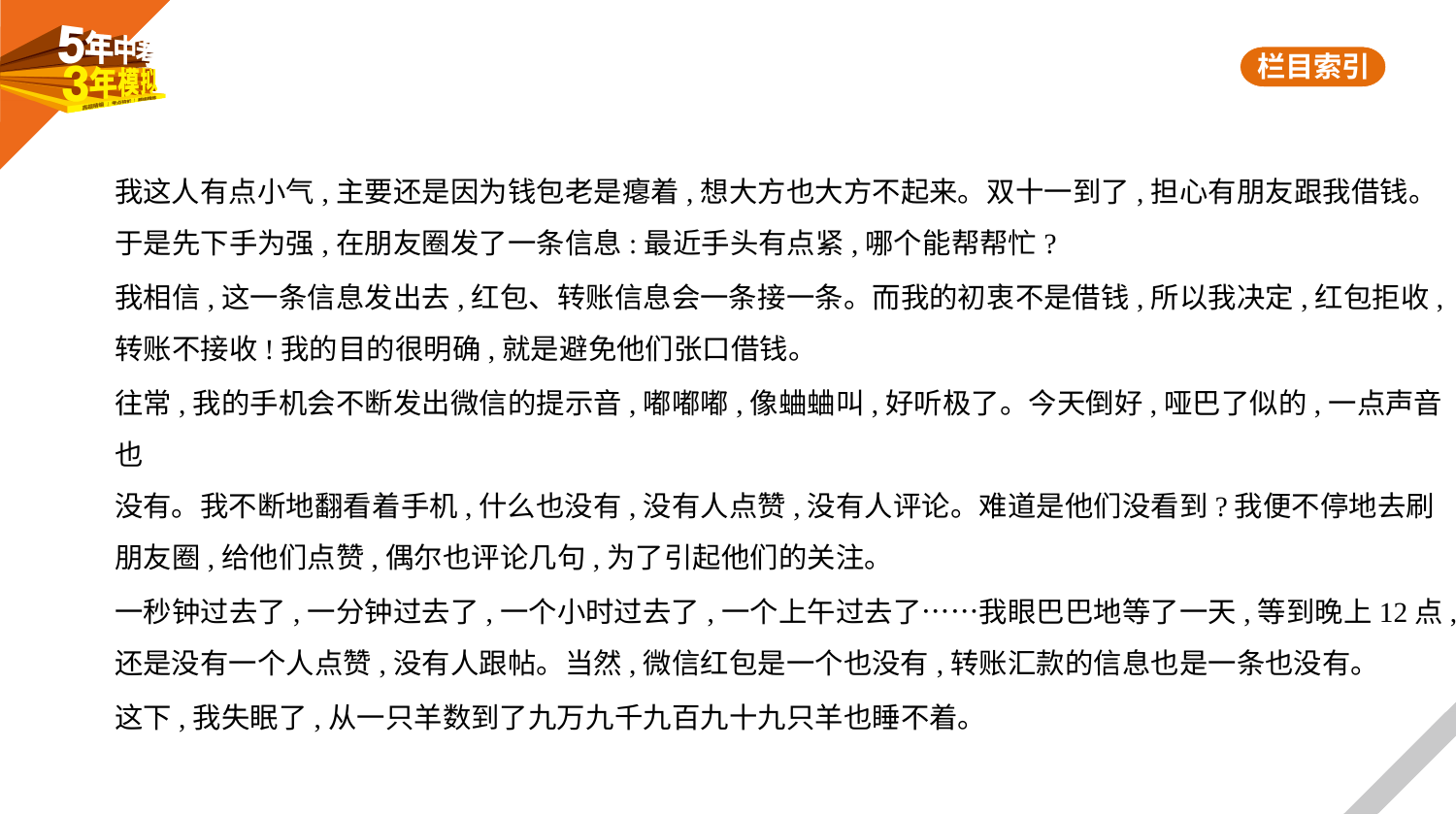

我这人有点小气,主要还是因为钱包老是瘪着,想大方也大方不起来。双十一到了,担心有朋友跟我借钱。
于是先下手为强,在朋友圈发了一条信息:最近手头有点紧,哪个能帮帮忙?
我相信,这一条信息发出去,红包、转账信息会一条接一条。而我的初衷不是借钱,所以我决定,红包拒收,
转账不接收!我的目的很明确,就是避免他们张口借钱。
往常,我的手机会不断发出微信的提示音,嘟嘟嘟,像蛐蛐叫,好听极了。今天倒好,哑巴了似的,一点声音也
没有。我不断地翻看着手机,什么也没有,没有人点赞,没有人评论。难道是他们没看到?我便不停地去刷
朋友圈,给他们点赞,偶尔也评论几句,为了引起他们的关注。
一秒钟过去了,一分钟过去了,一个小时过去了,一个上午过去了……我眼巴巴地等了一天,等到晚上12点,
还是没有一个人点赞,没有人跟帖。当然,微信红包是一个也没有,转账汇款的信息也是一条也没有。
这下,我失眠了,从一只羊数到了九万九千九百九十九只羊也睡不着。